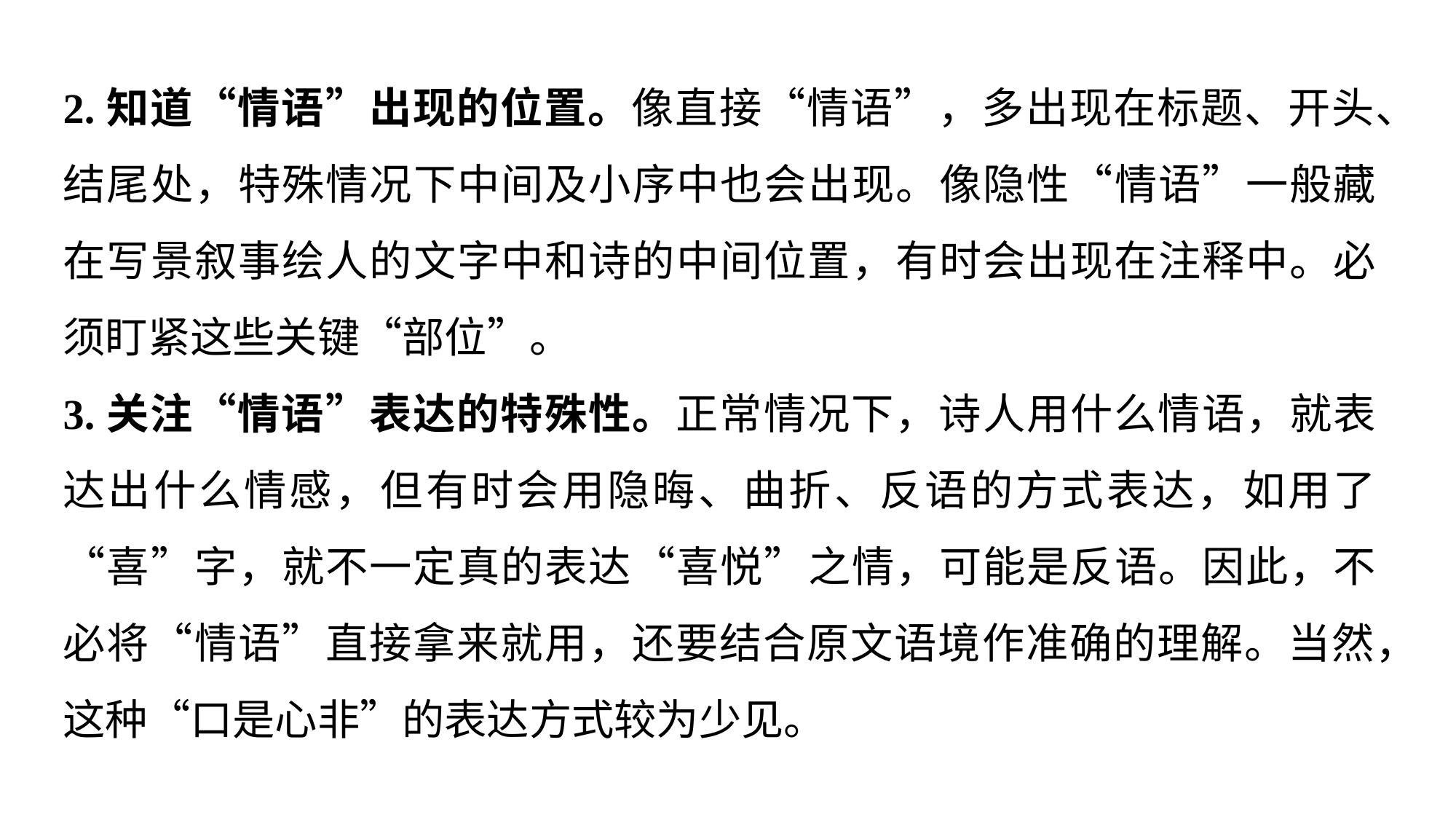

2.知道“情语”出现的位置。像直接“情语”，多出现在标题、开头、结尾处，特殊情况下中间及小序中也会出现。像隐性“情语”一般藏在写景叙事绘人的文字中和诗的中间位置，有时会出现在注释中。必须盯紧这些关键“部位”。
3.关注“情语”表达的特殊性。正常情况下，诗人用什么情语，就表达出什么情感，但有时会用隐晦、曲折、反语的方式表达，如用了“喜”字，就不一定真的表达“喜悦”之情，可能是反语。因此，不必将“情语”直接拿来就用，还要结合原文语境作准确的理解。当然，这种“口是心非”的表达方式较为少见。